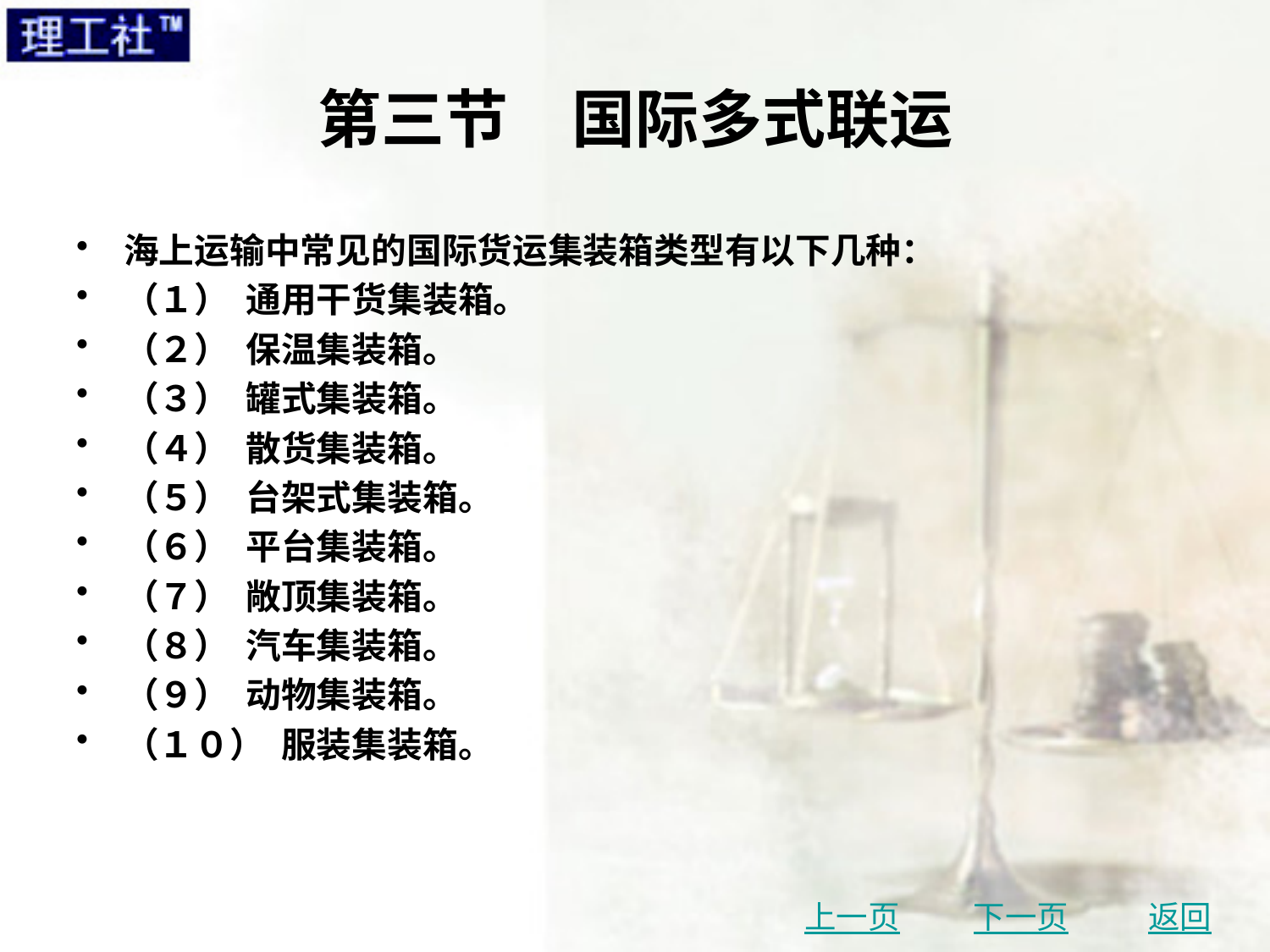

# 第三节　国际多式联运
海上运输中常见的国际货运集装箱类型有以下几种：
（１）  通用干货集装箱。
（２）  保温集装箱。
（３）  罐式集装箱。
（４）  散货集装箱。
（５）  台架式集装箱。
（６）  平台集装箱。
（７）  敞顶集装箱。
（８）  汽车集装箱。
（９）  动物集装箱。
（１０）  服装集装箱。
上一页
下一页
返回